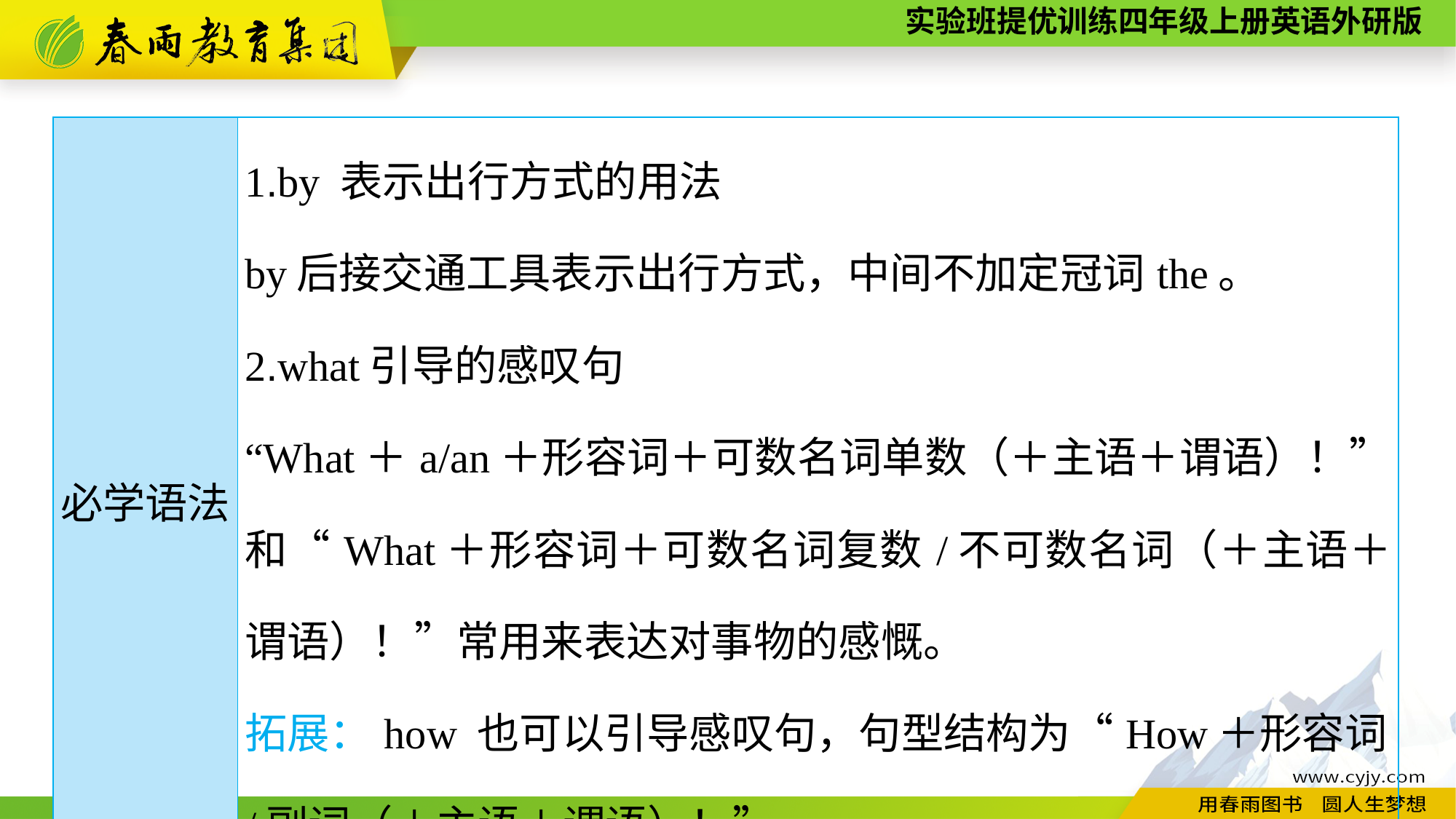

| 必学语法 | 1.by 表示出行方式的用法 by后接交通工具表示出行方式，中间不加定冠词the。 2.what引导的感叹句 “What＋a/an＋形容词＋可数名词单数（＋主语＋谓语）！”和“What＋形容词＋可数名词复数/不可数名词（＋主语＋谓语）！”常用来表达对事物的感慨。 拓展：how 也可以引导感叹句，句型结构为“How＋形容词/副词（＋主语＋谓语）！”。 |
| --- | --- |